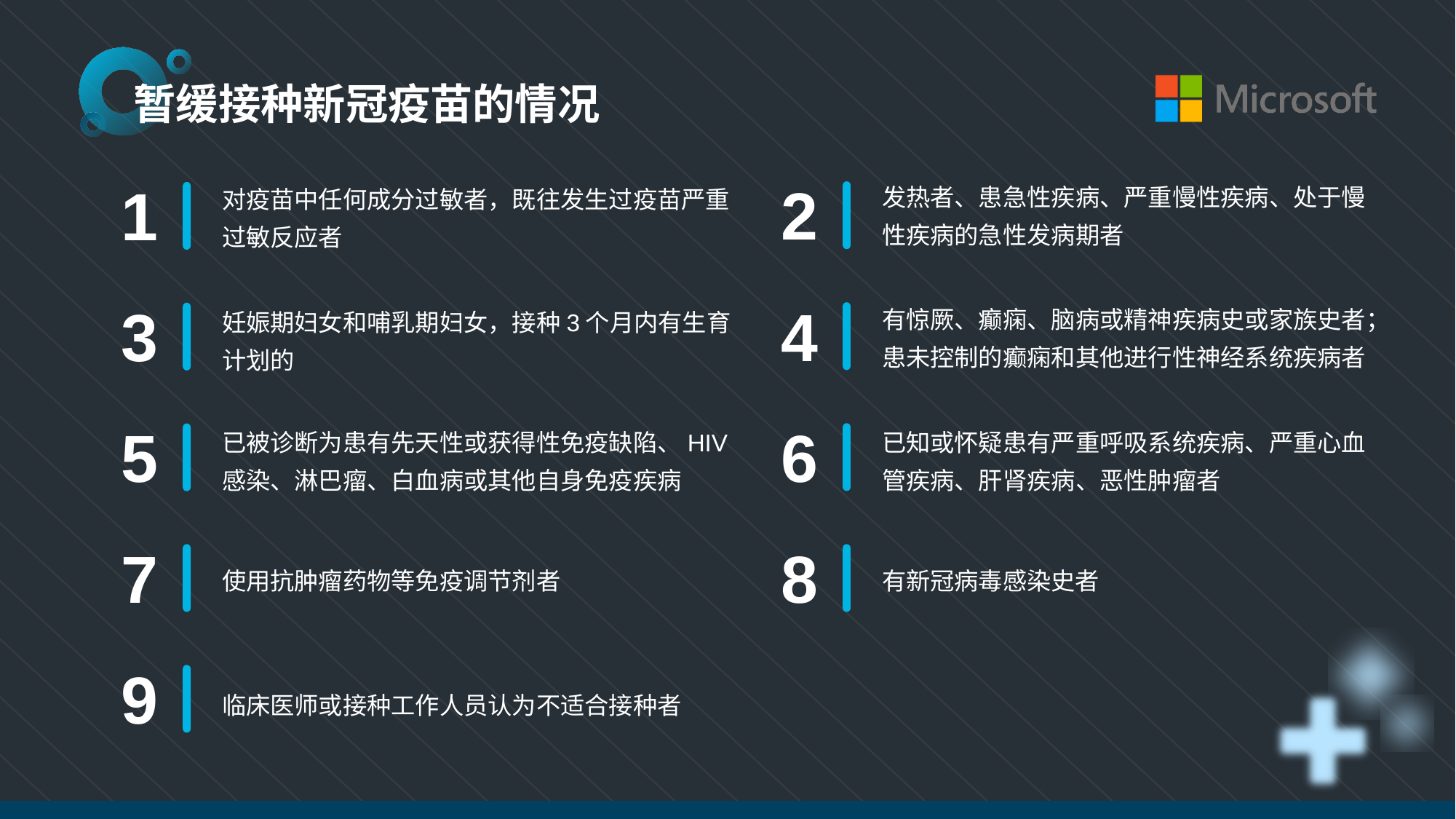

暂缓接种新冠疫苗的情况
发热者、患急性疾病、严重慢性疾病、处于慢性疾病的急性发病期者
2

1

对疫苗中任何成分过敏者，既往发生过疫苗严重过敏反应者
4

有惊厥、癫痫、脑病或精神疾病史或家族史者；患未控制的癫痫和其他进行性神经系统疾病者
3

妊娠期妇女和哺乳期妇女，接种3个月内有生育计划的
6

5

已知或怀疑患有严重呼吸系统疾病、严重心血管疾病、肝肾疾病、恶性肿瘤者
已被诊断为患有先天性或获得性免疫缺陷、HIV感染、淋巴瘤、白血病或其他自身免疫疾病
7

8

使用抗肿瘤药物等免疫调节剂者
有新冠病毒感染史者
9

临床医师或接种工作人员认为不适合接种者